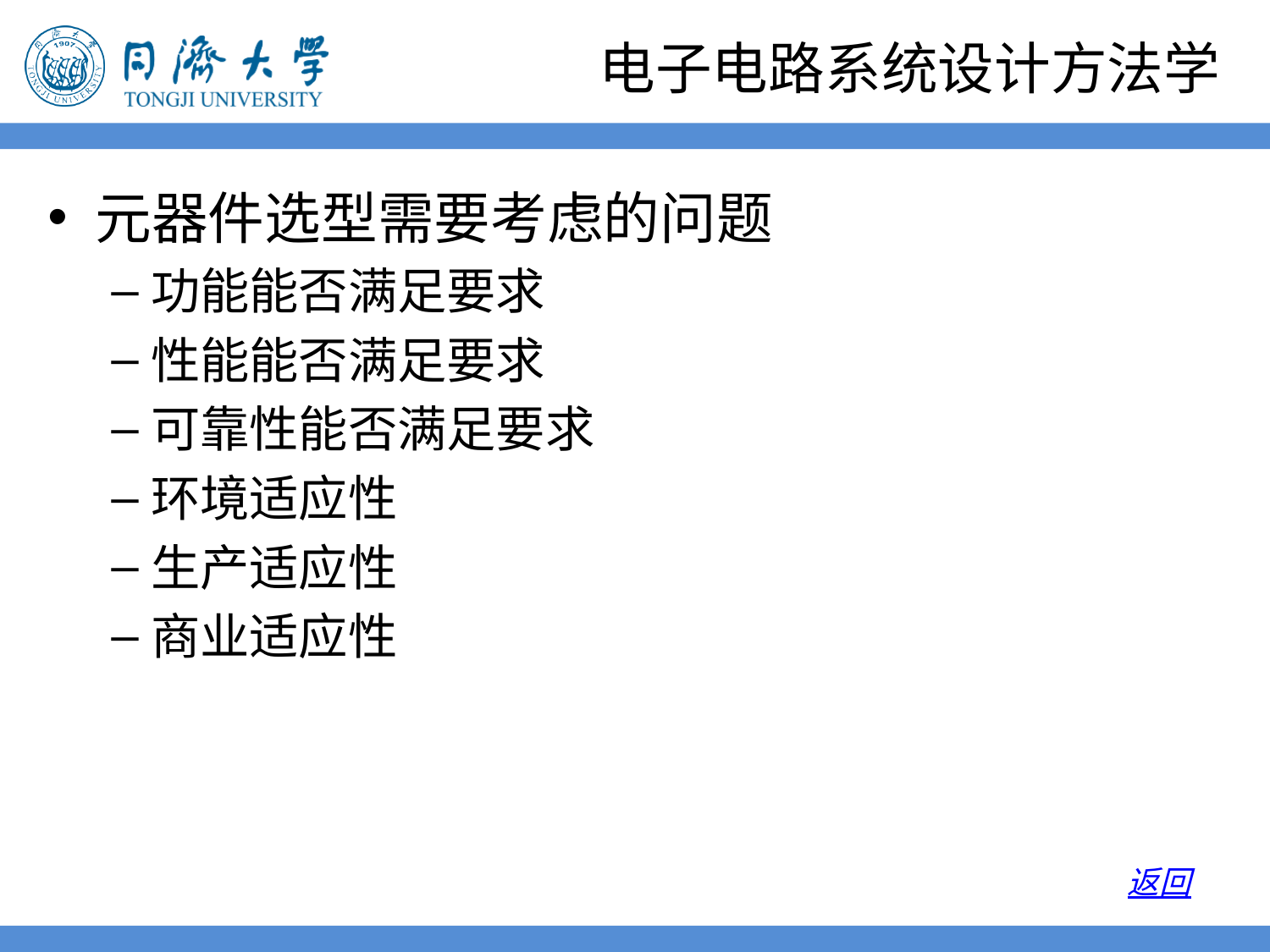

# 电子电路系统设计方法学
元器件选型需要考虑的问题
功能能否满足要求
性能能否满足要求
可靠性能否满足要求
环境适应性
生产适应性
商业适应性

返回